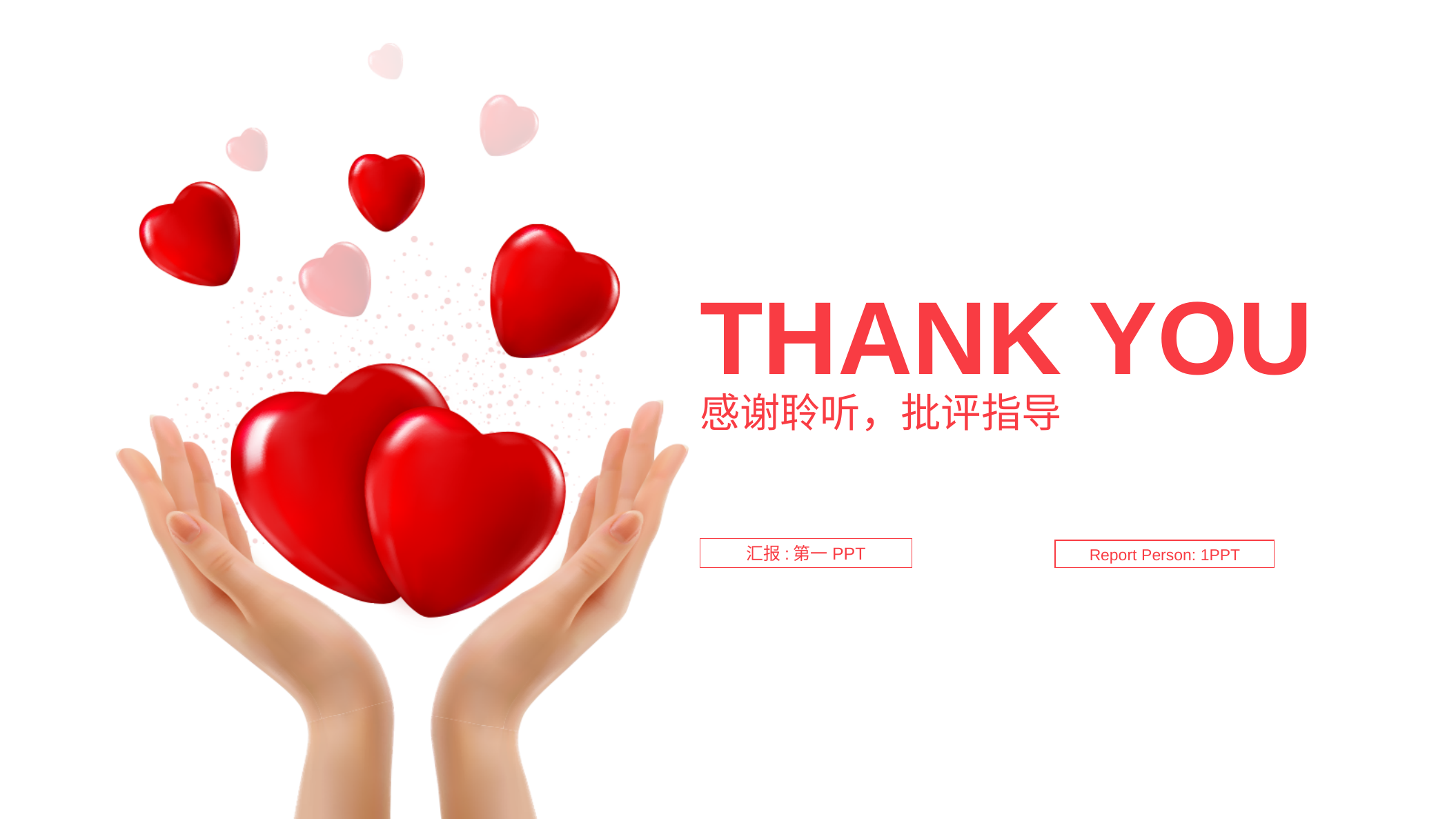

THANK YOU
感谢聆听，批评指导
汇报:第一PPT
Report Person: 1PPT